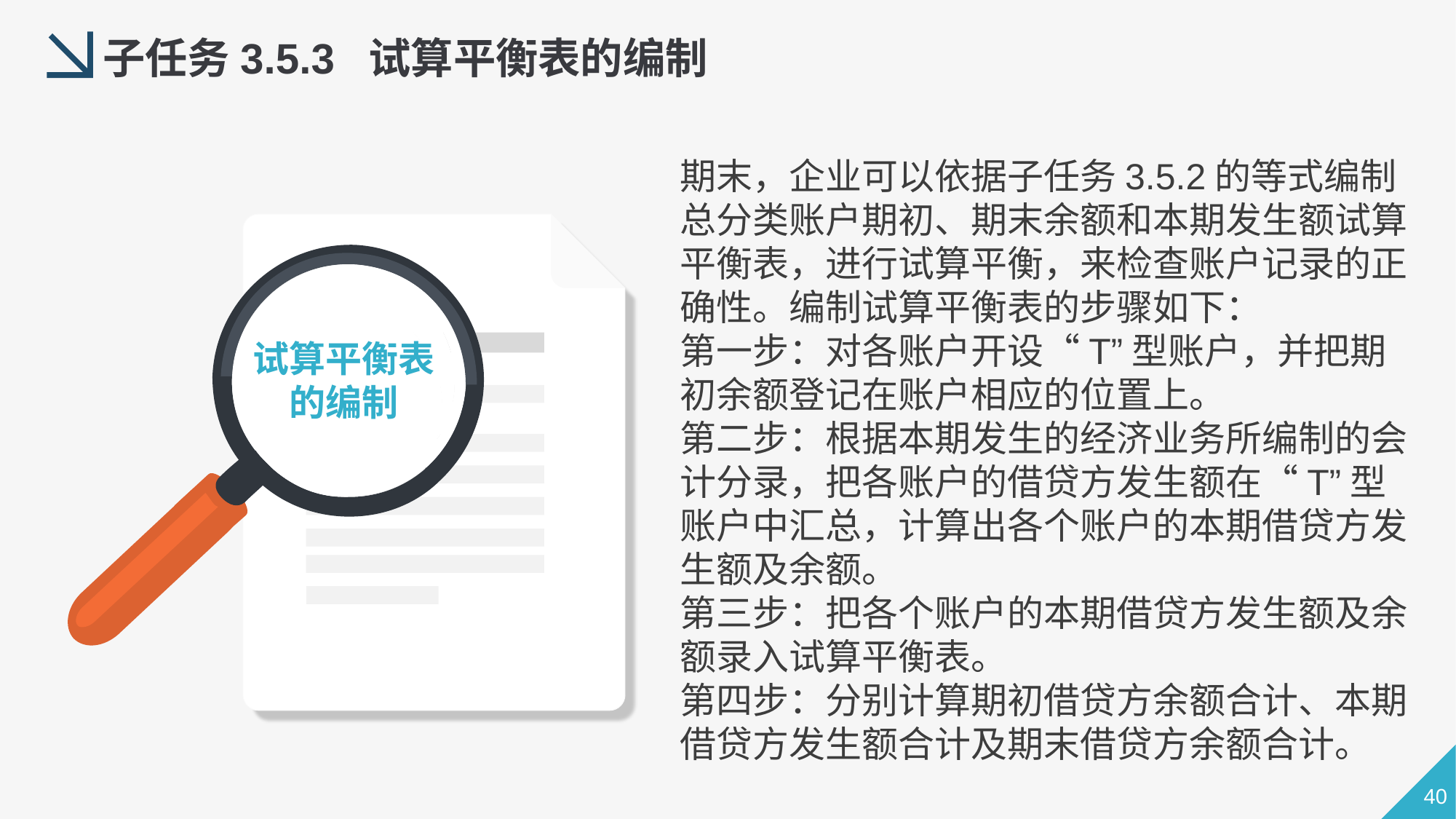

子任务3.5.3  试算平衡表的编制

期末，企业可以依据子任务3.5.2的等式编制总分类账户期初、期末余额和本期发生额试算平衡表，进行试算平衡，来检查账户记录的正确性。编制试算平衡表的步骤如下：
第一步：对各账户开设“T”型账户，并把期初余额登记在账户相应的位置上。
第二步：根据本期发生的经济业务所编制的会计分录，把各账户的借贷方发生额在“T”型账户中汇总，计算出各个账户的本期借贷方发生额及余额。
第三步：把各个账户的本期借贷方发生额及余额录入试算平衡表。
第四步：分别计算期初借贷方余额合计、本期借贷方发生额合计及期末借贷方余额合计。

试算平衡表的编制